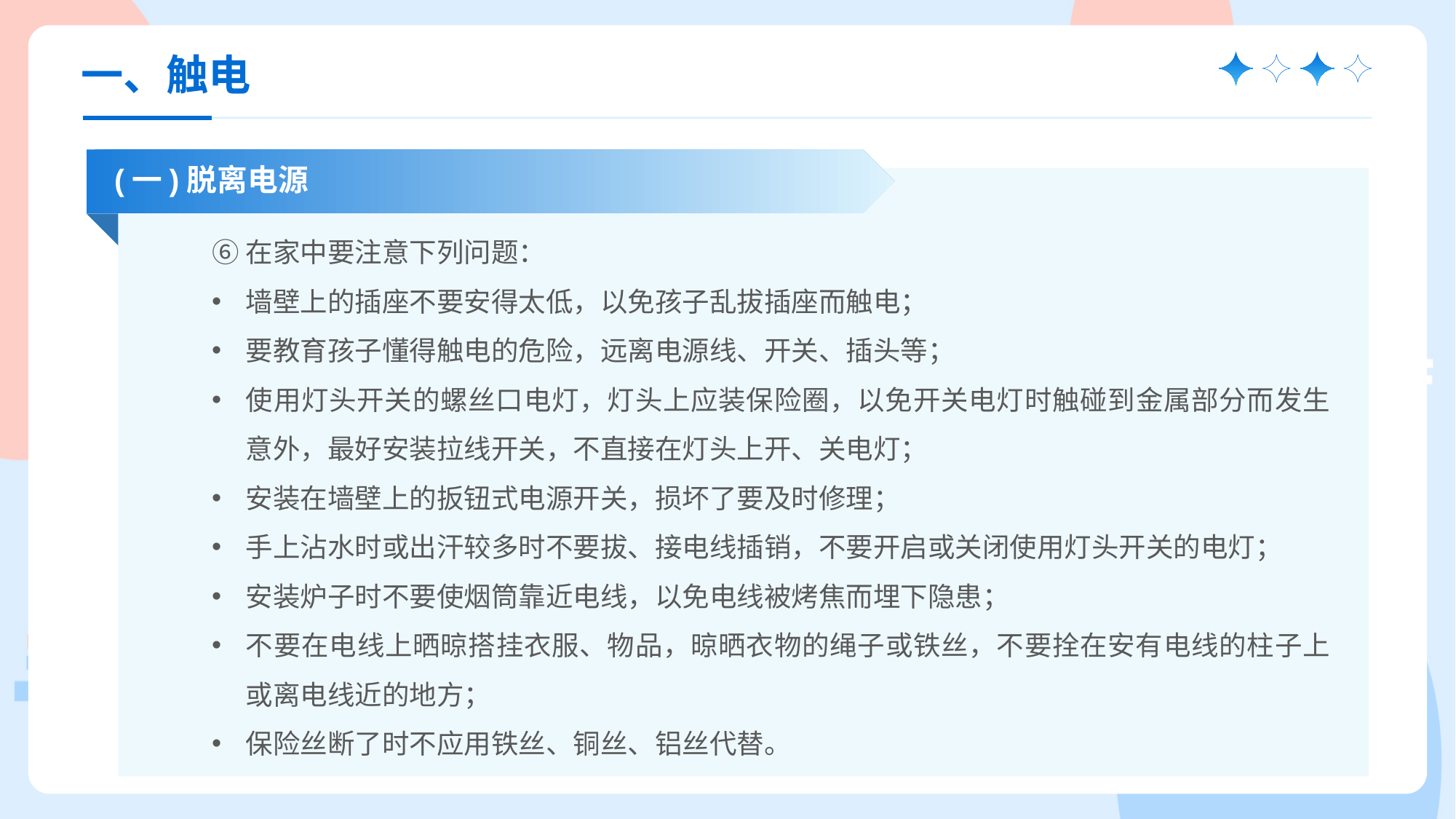

一、触电
(一)脱离电源

⑥在家中要注意下列问题：
墙壁上的插座不要安得太低，以免孩子乱拔插座而触电；
要教育孩子懂得触电的危险，远离电源线、开关、插头等；
使用灯头开关的螺丝口电灯，灯头上应装保险圈，以免开关电灯时触碰到金属部分而发生意外，最好安装拉线开关，不直接在灯头上开、关电灯；
安装在墙壁上的扳钮式电源开关，损坏了要及时修理；
手上沾水时或出汗较多时不要拔、接电线插销，不要开启或关闭使用灯头开关的电灯；
安装炉子时不要使烟筒靠近电线，以免电线被烤焦而埋下隐患；
不要在电线上晒晾搭挂衣服、物品，晾晒衣物的绳子或铁丝，不要拴在安有电线的柱子上或离电线近的地方；
保险丝断了时不应用铁丝、铜丝、铝丝代替。